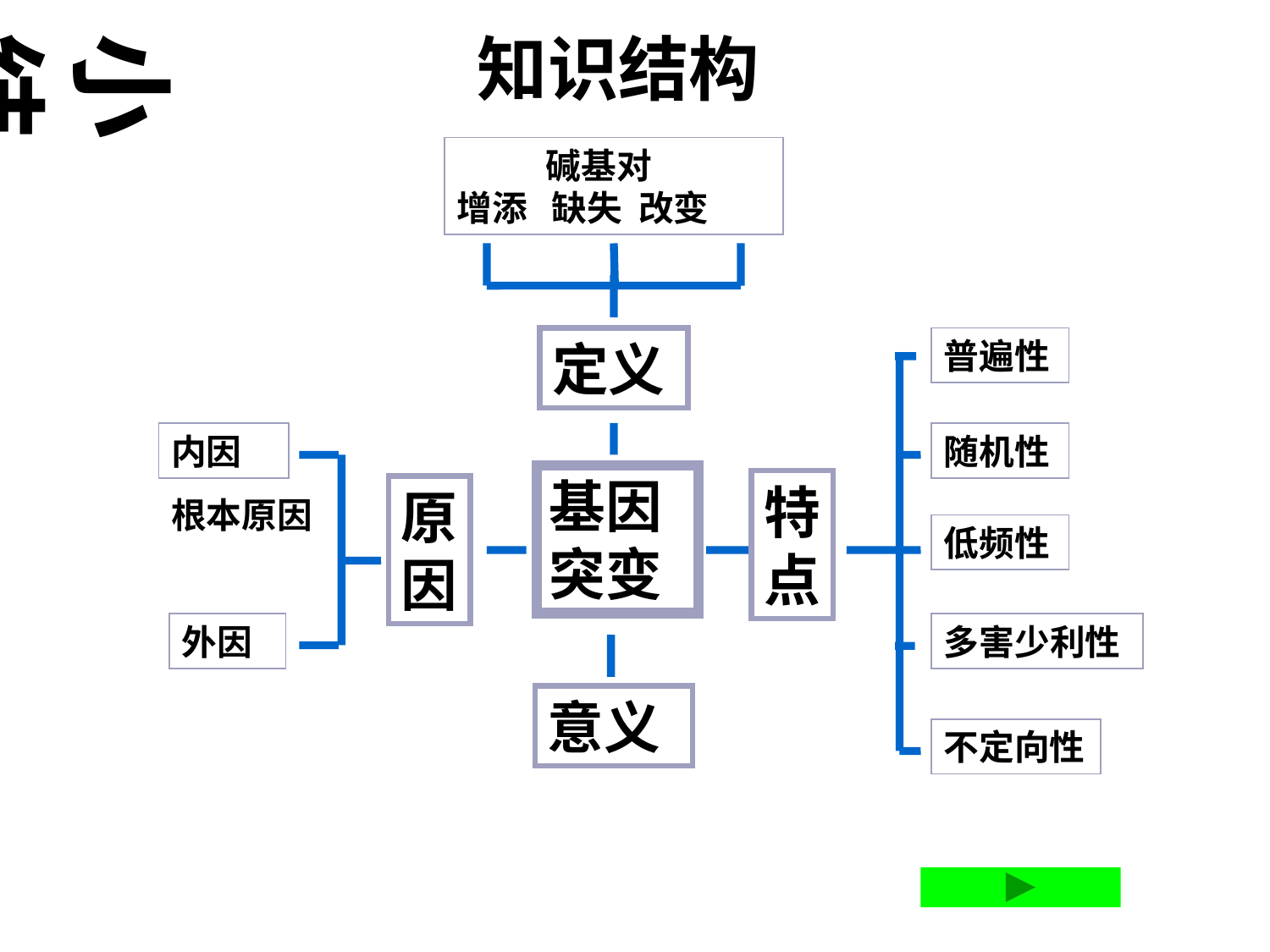

知识结构
小结
          碱基对
增添   缺失  改变

定义
普遍性

内因

随机性

基因
突变
特
点
原
因
根本原因
低频性

外因
多害少利性

意义
不定向性